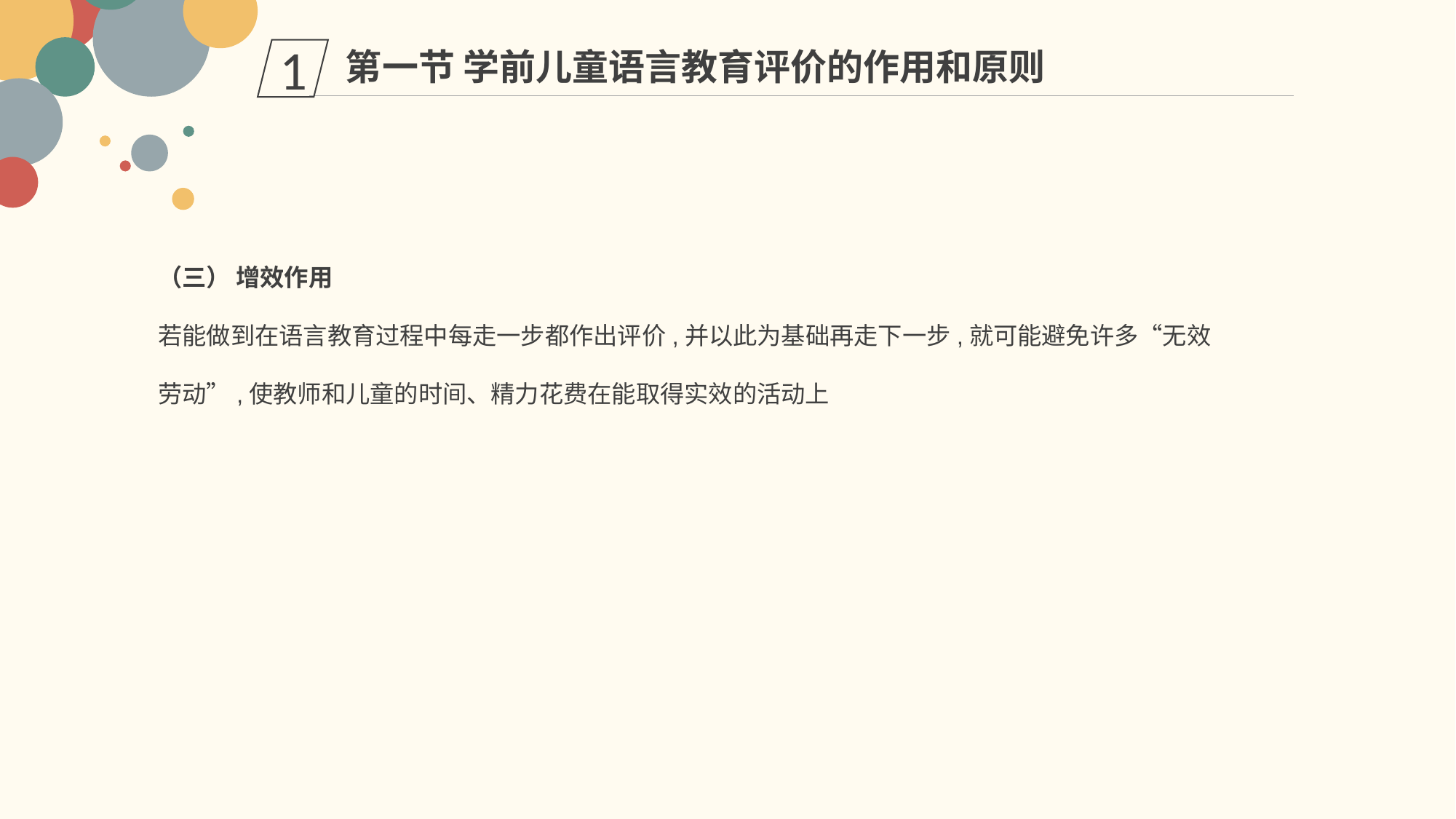

第一节 学前儿童语言教育评价的作用和原则
1
（三） 增效作用
若能做到在语言教育过程中每走一步都作出评价,并以此为基础再走下一步,就可能避免许多“无效劳动”,使教师和儿童的时间、精力花费在能取得实效的活动上